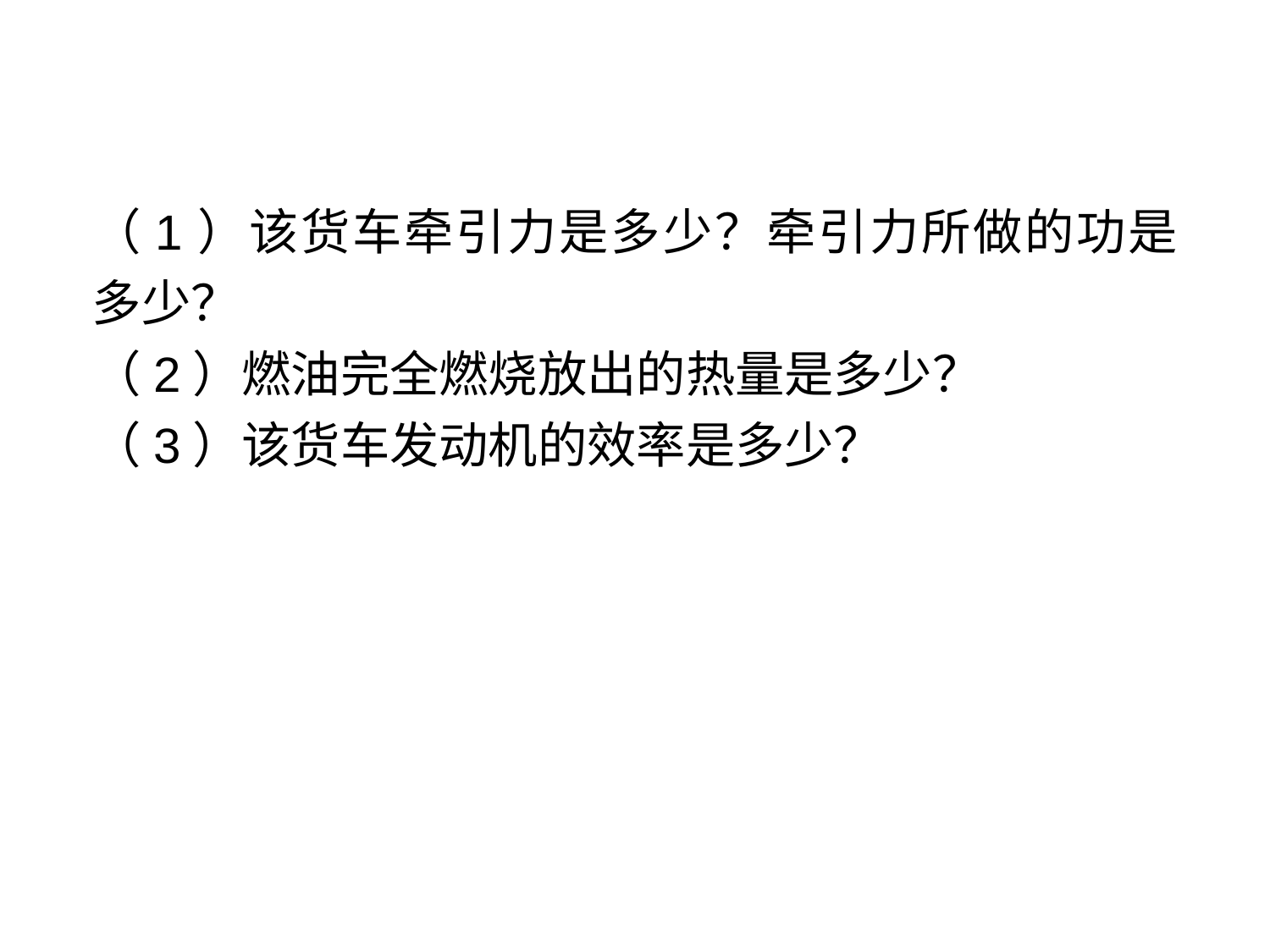

（1）该货车牵引力是多少？牵引力所做的功是多少？
（2）燃油完全燃烧放出的热量是多少？
（3）该货车发动机的效率是多少？